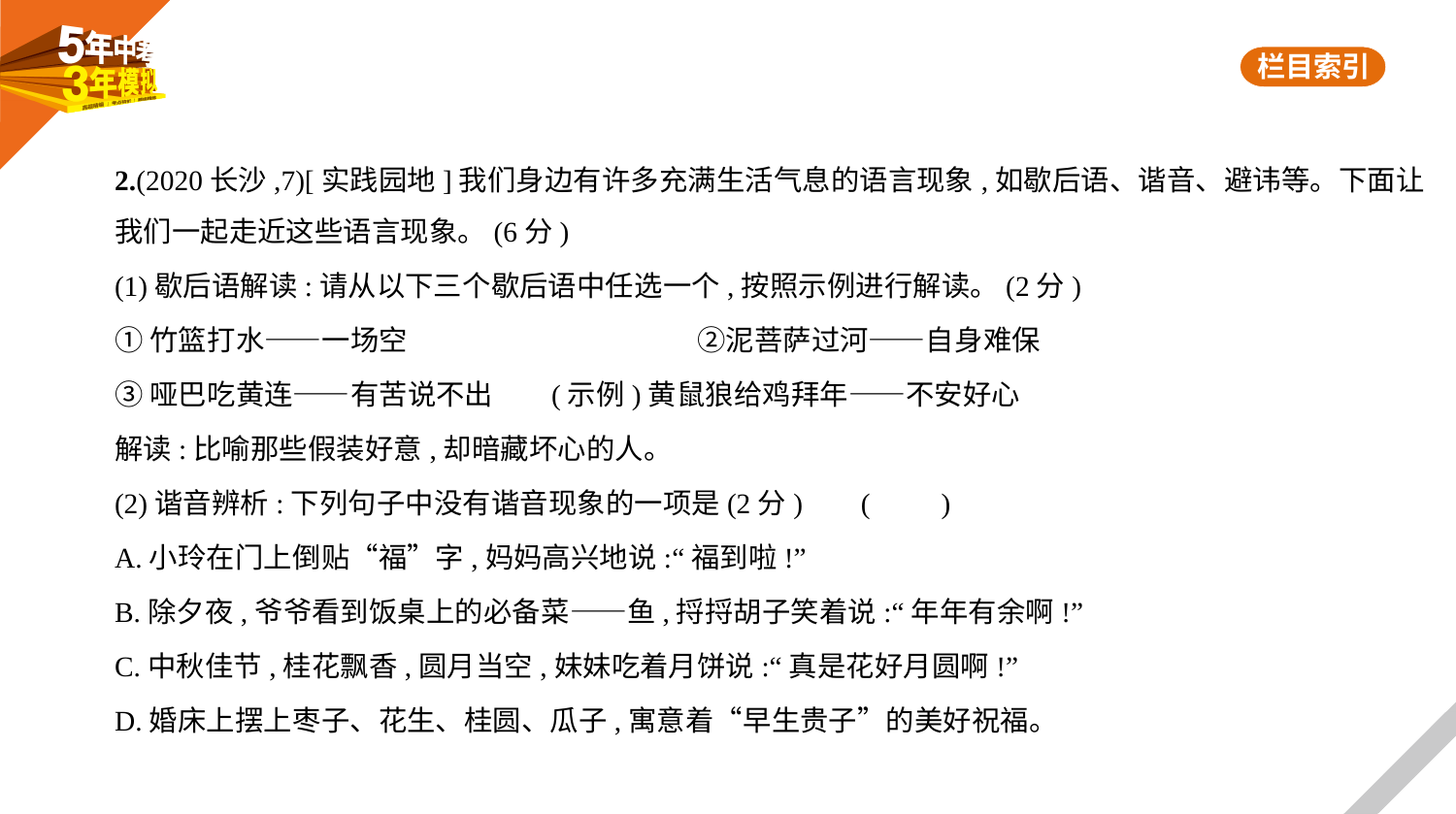

2.(2020长沙,7)[实践园地]我们身边有许多充满生活气息的语言现象,如歇后语、谐音、避讳等。下面让
我们一起走近这些语言现象。(6分)
(1)歇后语解读:请从以下三个歇后语中任选一个,按照示例进行解读。(2分)
①竹篮打水——一场空		②泥菩萨过河——自身难保
③哑巴吃黄连——有苦说不出	(示例)黄鼠狼给鸡拜年——不安好心
解读:比喻那些假装好意,却暗藏坏心的人。
(2)谐音辨析:下列句子中没有谐音现象的一项是(2分)     (　　)
A.小玲在门上倒贴“福”字,妈妈高兴地说:“福到啦!”
B.除夕夜,爷爷看到饭桌上的必备菜——鱼,捋捋胡子笑着说:“年年有余啊!”
C.中秋佳节,桂花飘香,圆月当空,妹妹吃着月饼说:“真是花好月圆啊!”
D.婚床上摆上枣子、花生、桂圆、瓜子,寓意着“早生贵子”的美好祝福。